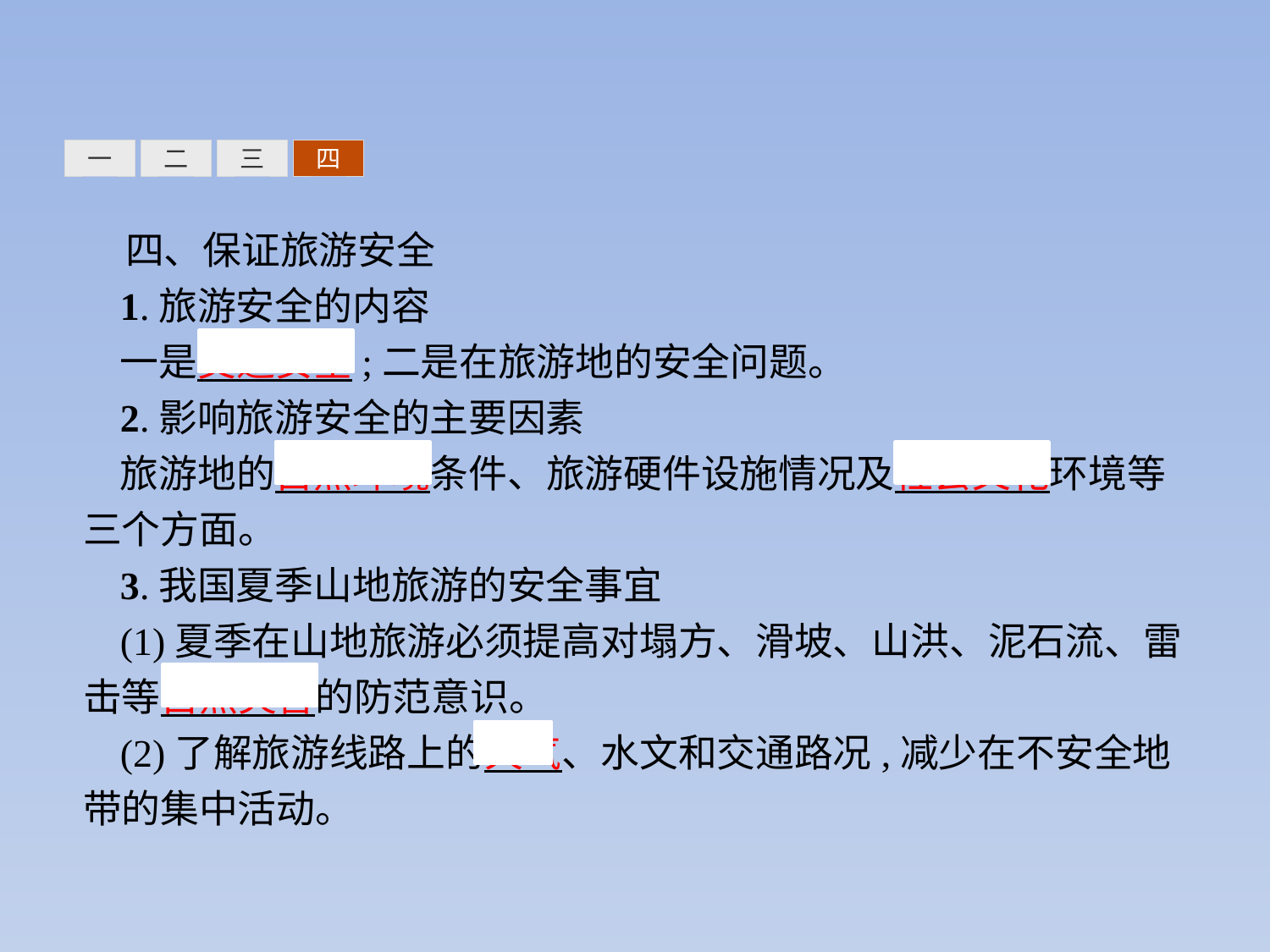

三
四
一
二
四、保证旅游安全
1.旅游安全的内容
一是交通安全;二是在旅游地的安全问题。
2.影响旅游安全的主要因素
旅游地的自然环境条件、旅游硬件设施情况及社会文化环境等三个方面。
3.我国夏季山地旅游的安全事宜
(1)夏季在山地旅游必须提高对塌方、滑坡、山洪、泥石流、雷击等自然灾害的防范意识。
(2)了解旅游线路上的天气、水文和交通路况,减少在不安全地带的集中活动。